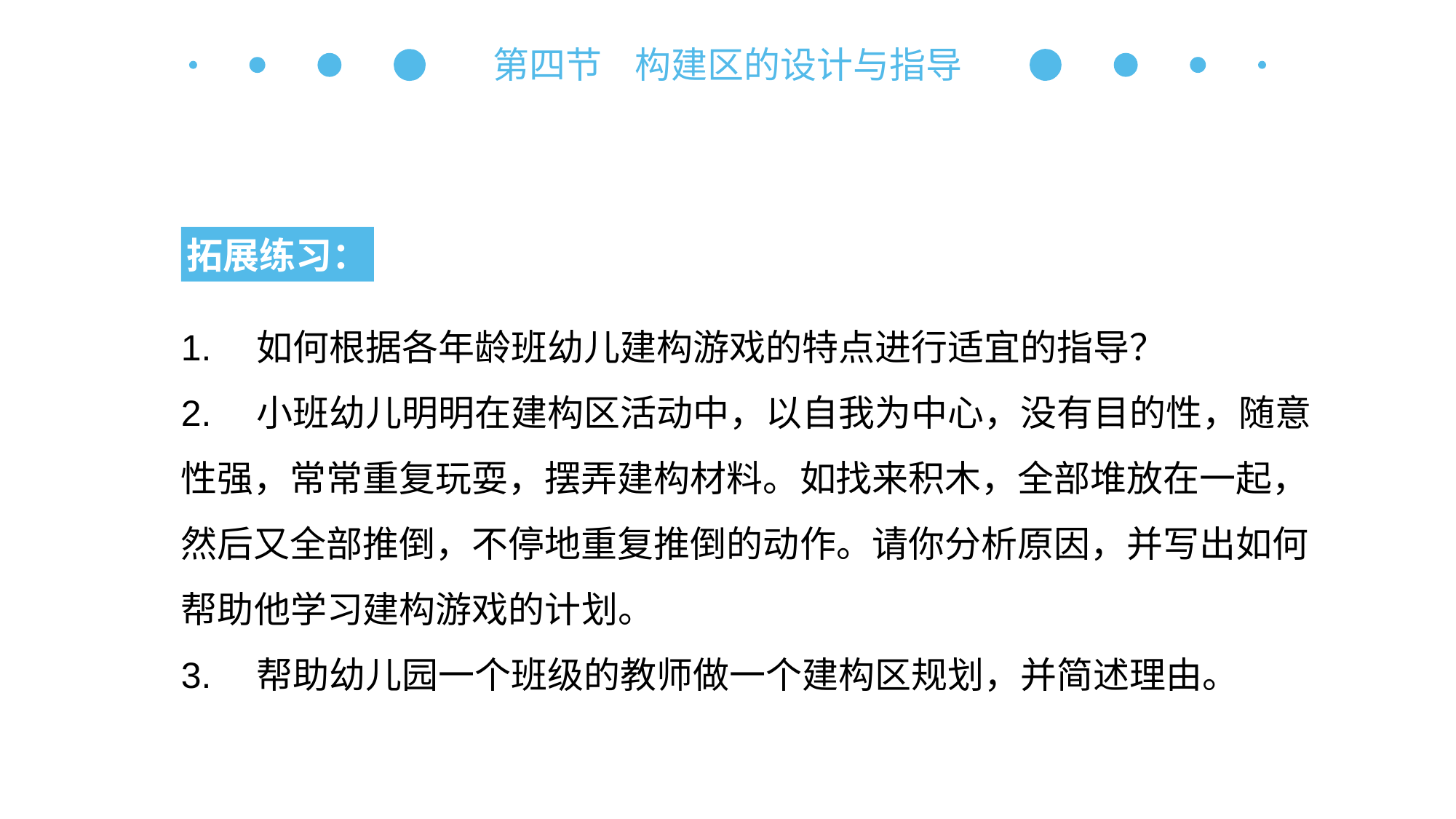

第四节    构建区的设计与指导

拓展练习：
1.　如何根据各年龄班幼儿建构游戏的特点进行适宜的指导？
2.　小班幼儿明明在建构区活动中，以自我为中心，没有目的性，随意性强，常常重复玩耍，摆弄建构材料。如找来积木，全部堆放在一起，然后又全部推倒，不停地重复推倒的动作。请你分析原因，并写出如何帮助他学习建构游戏的计划。
3.　帮助幼儿园一个班级的教师做一个建构区规划，并简述理由。